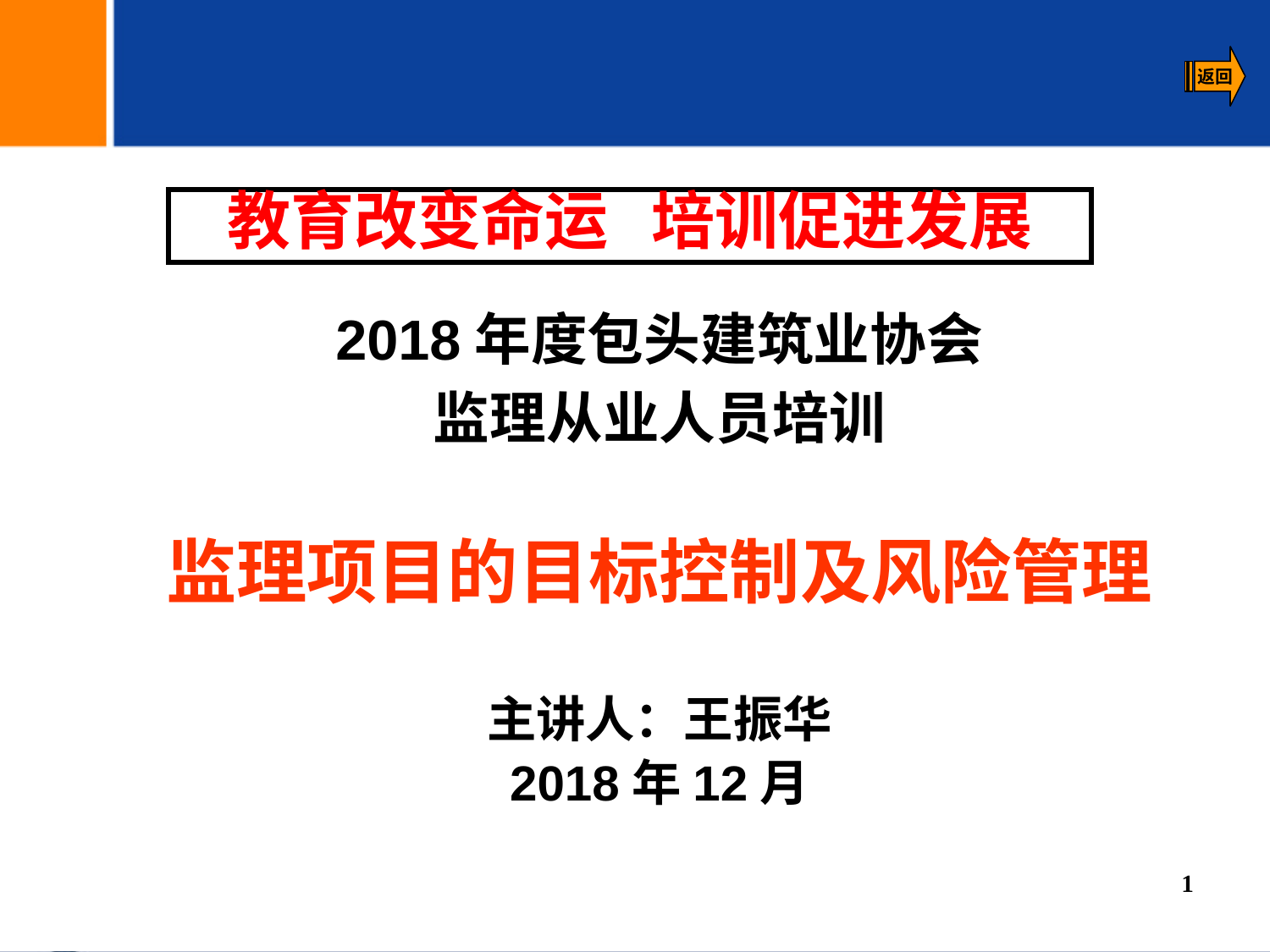

教育改变命运   培训促进发展
2018年度包头建筑业协会
监理从业人员培训

监理项目的目标控制及风险管理

主讲人：王振华
2018年12月
1